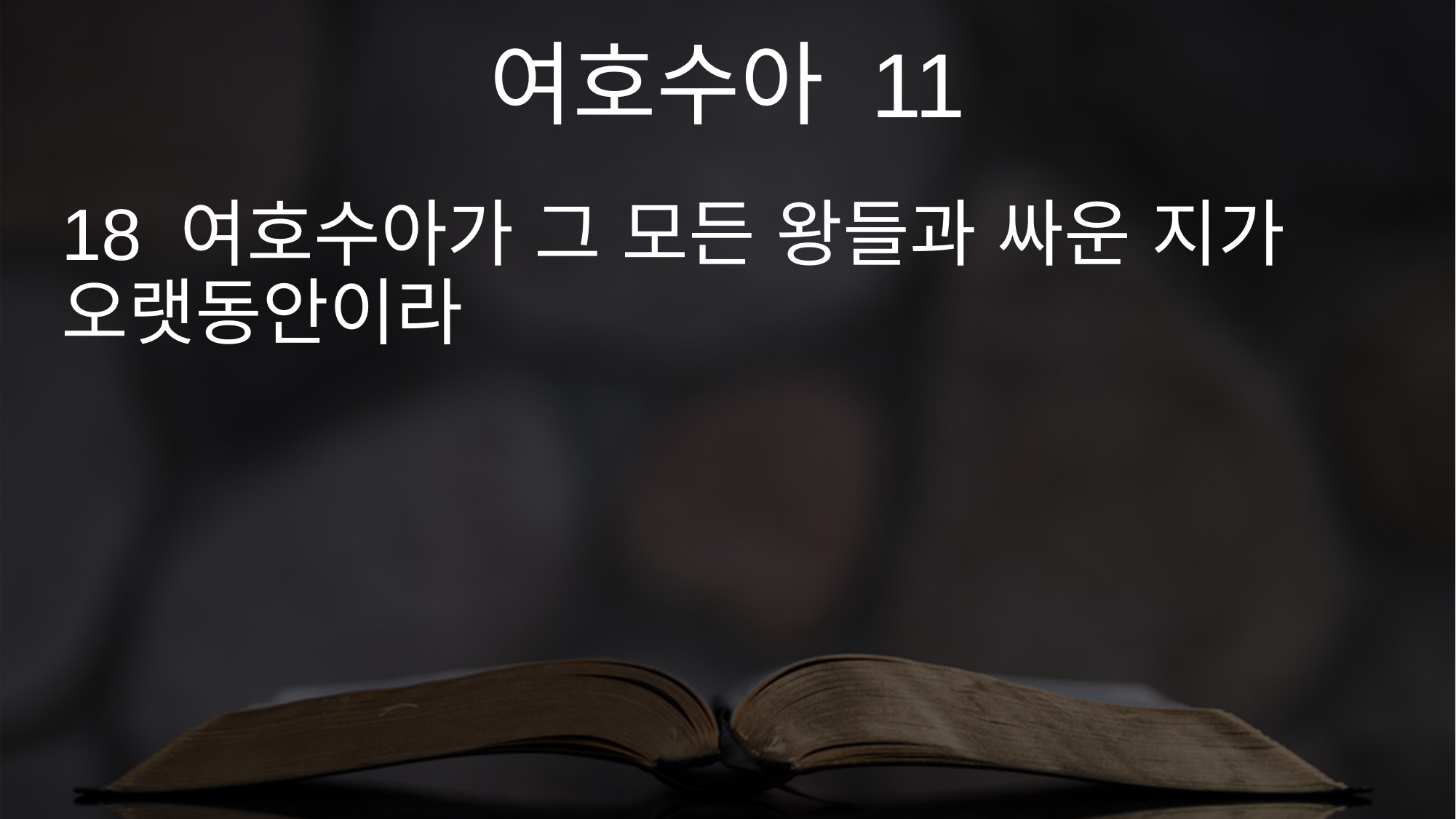

여호수아 11
18 여호수아가 그 모든 왕들과 싸운 지가 오랫동안이라